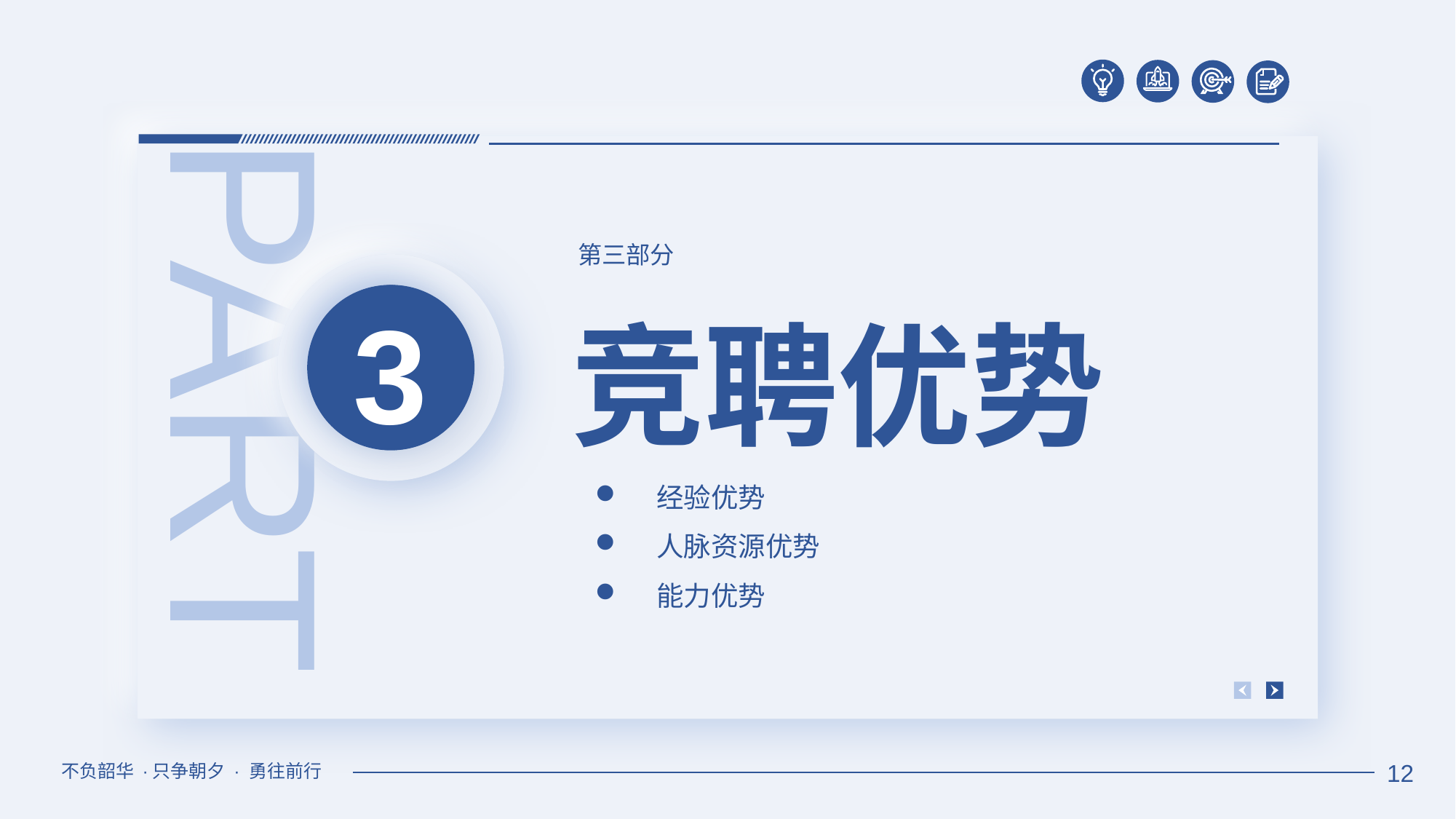

PART

第三部分

3
竞聘优势
经验优势
人脉资源优势
能力优势

不负韶华 ·只争朝夕 · 勇往前行